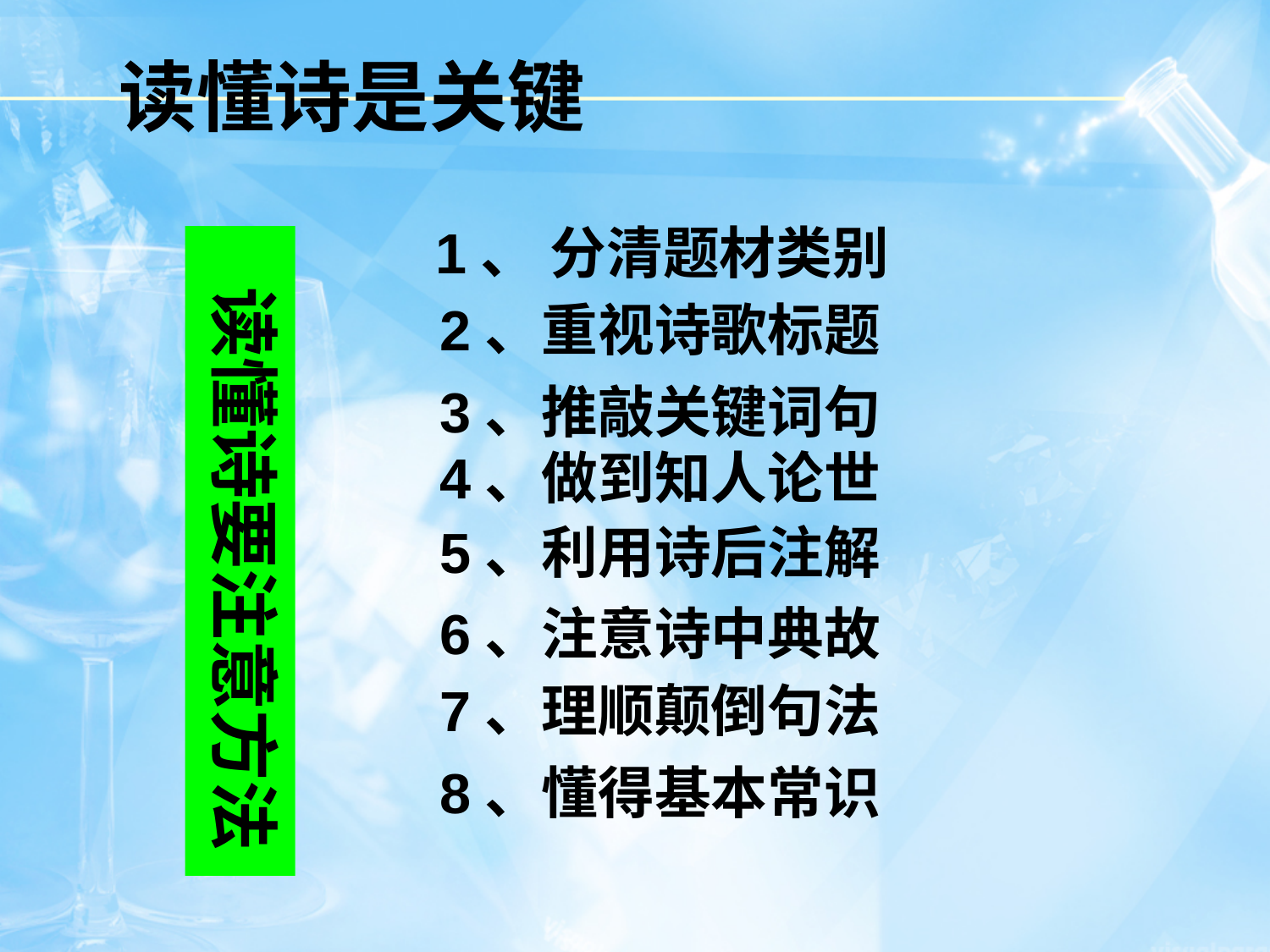

读懂诗是关键
1、 分清题材类别
  读懂诗要注意方法
2、重视诗歌标题
3、推敲关键词句
4、做到知人论世
5、利用诗后注解
6、注意诗中典故
7、理顺颠倒句法
8、懂得基本常识